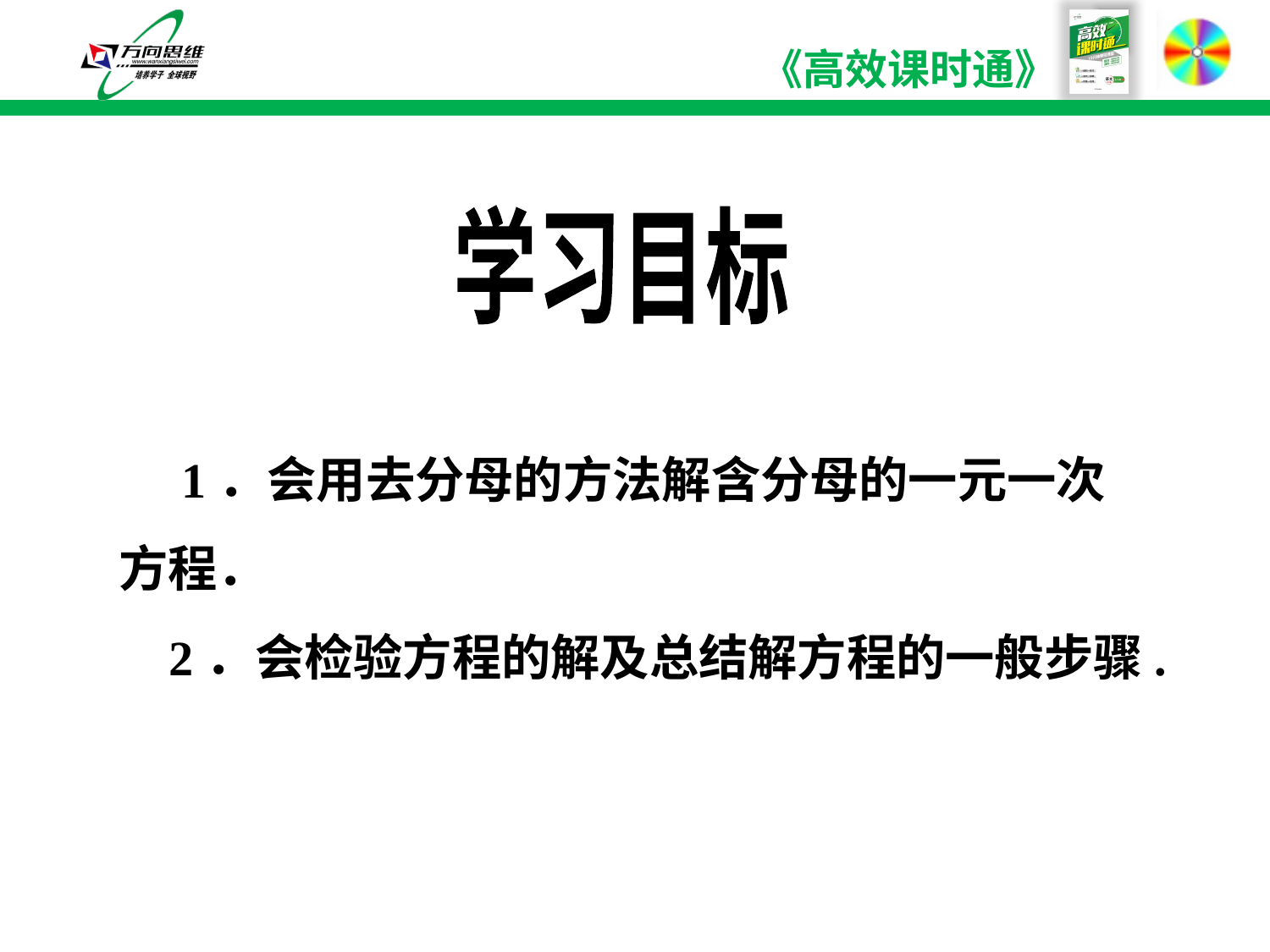

学习目标
      1．会用去分母的方法解含分母的一元一次        方程．
     2．会检验方程的解及总结解方程的一般步骤.